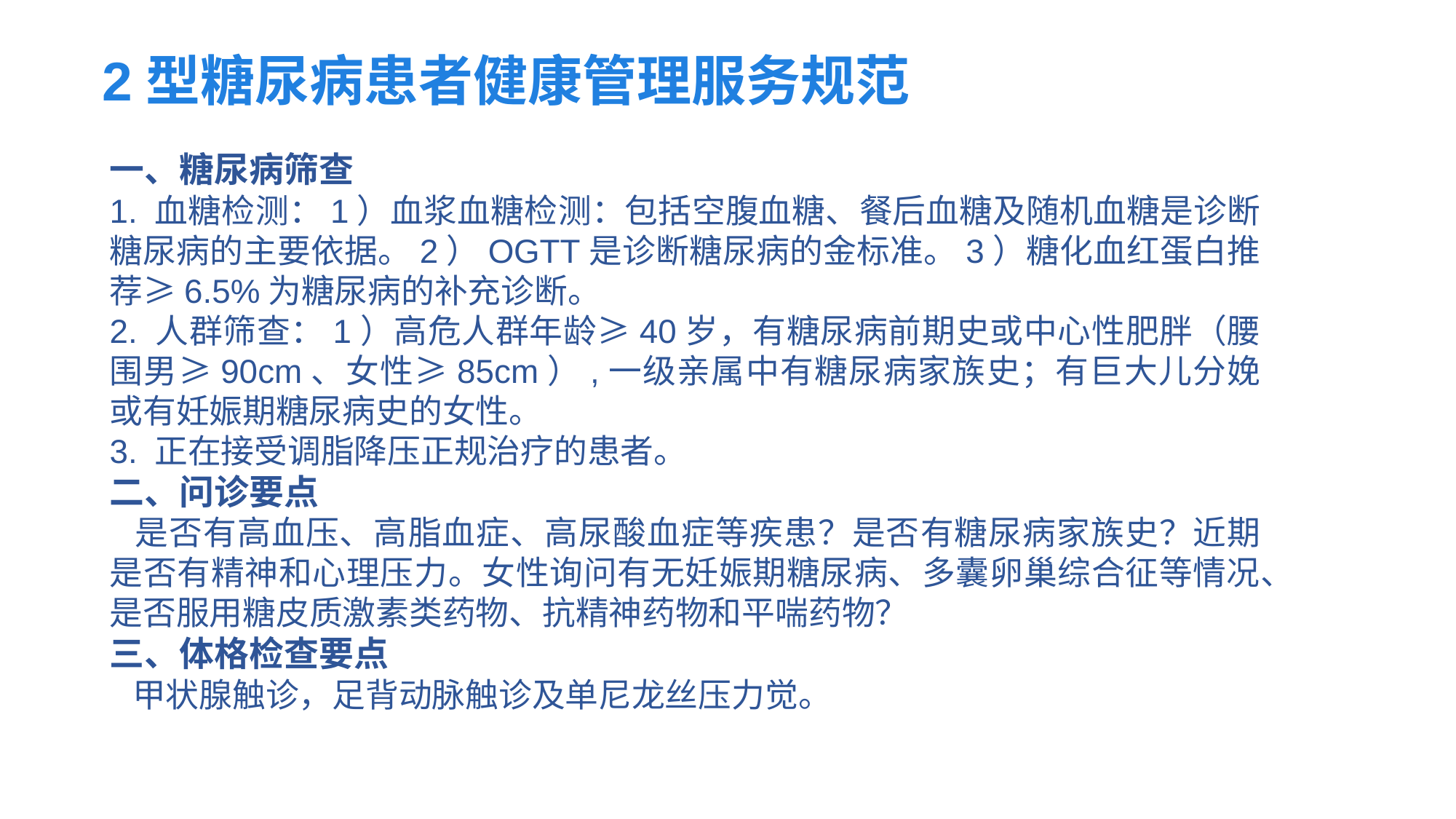

2型糖尿病患者健康管理服务规范
一、糖尿病筛查
1. 血糖检测：1）血浆血糖检测：包括空腹血糖、餐后血糖及随机血糖是诊断糖尿病的主要依据。2）OGTT是诊断糖尿病的金标准。3）糖化血红蛋白推荐≥6.5%为糖尿病的补充诊断。
2. 人群筛查：1）高危人群年龄≥40岁，有糖尿病前期史或中心性肥胖（腰围男≥90cm、女性≥85cm）,一级亲属中有糖尿病家族史；有巨大儿分娩或有妊娠期糖尿病史的女性。
3. 正在接受调脂降压正规治疗的患者。
二、问诊要点
  是否有高血压、高脂血症、高尿酸血症等疾患？是否有糖尿病家族史？近期是否有精神和心理压力。女性询问有无妊娠期糖尿病、多囊卵巢综合征等情况、是否服用糖皮质激素类药物、抗精神药物和平喘药物？
三、体格检查要点
  甲状腺触诊，足背动脉触诊及单尼龙丝压力觉。